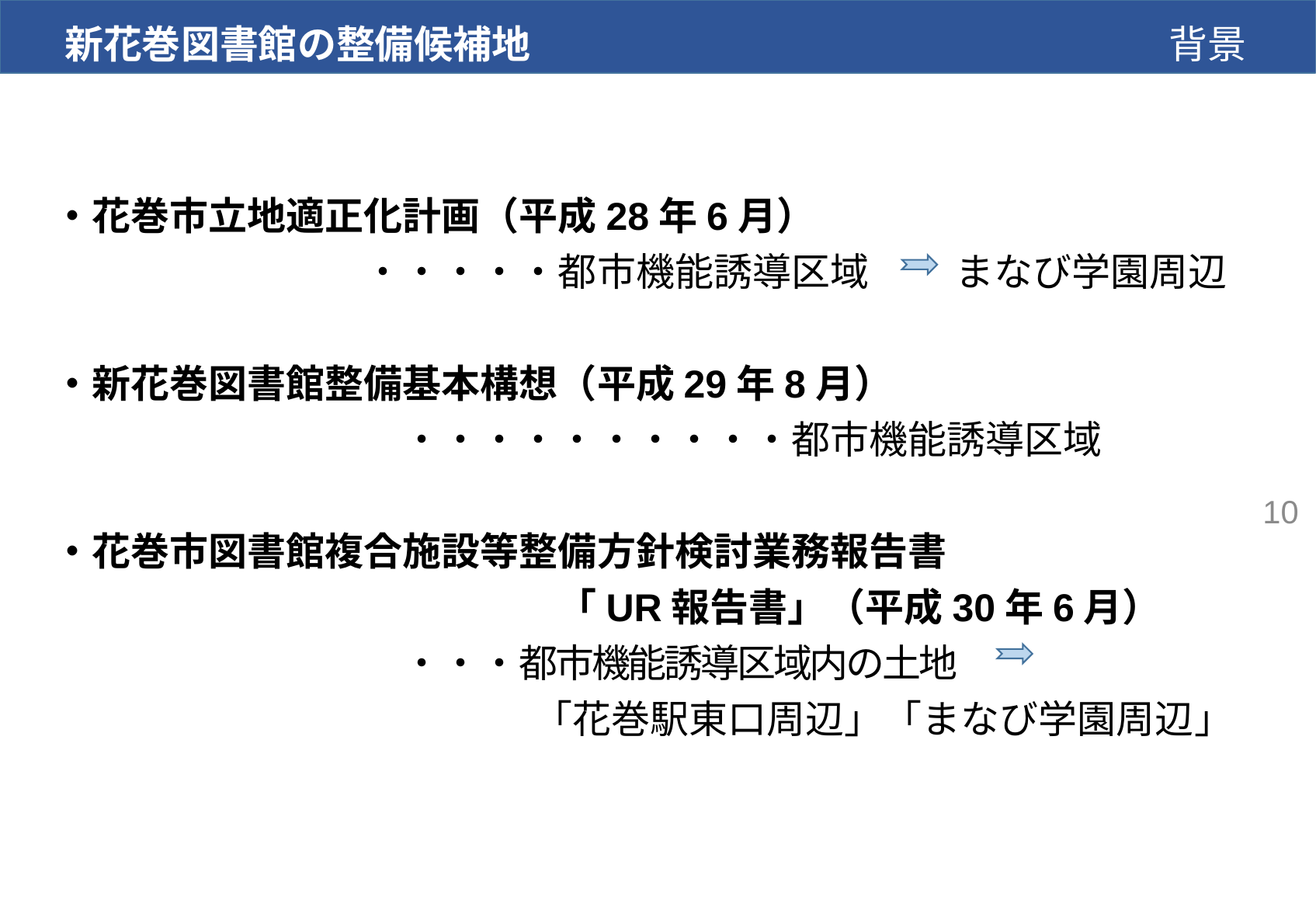

背景
新花巻図書館の整備候補地
# ・花巻市立地適正化計画（平成28年6月） 　　　　　　　　・・・・・都市機能誘導区域 　　まなび学園周辺 ・新花巻図書館整備基本構想（平成29年8月） 　　　　　　　　　・・・・・・・・・・都市機能誘導区域 ・花巻市図書館複合施設等整備方針検討業務報告書 　　　　　　　　　　　　　「UR報告書」（平成30年6月） 　　　　　　　　　・・・都市機能誘導区域内の土地　 　　　　　　　　　　　 　　「花巻駅東口周辺」「まなび学園周辺」

10